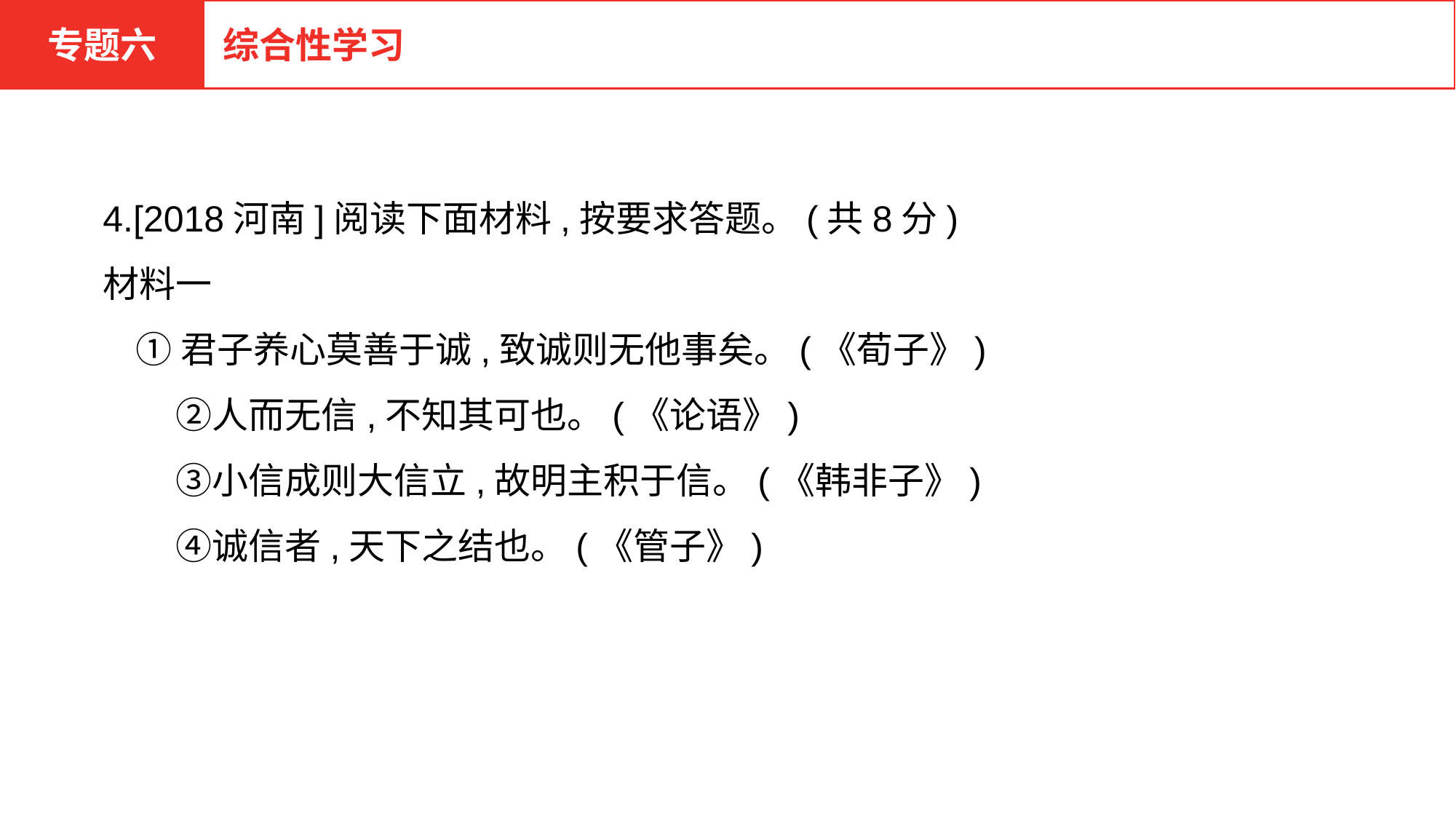

专题六
综合性学习
4.[2018河南]阅读下面材料,按要求答题。(共8分)
材料一
    ①君子养心莫善于诚,致诚则无他事矣。(《荀子》)
　　②人而无信,不知其可也。(《论语》)
　　③小信成则大信立,故明主积于信。(《韩非子》)
　　④诚信者,天下之结也。(《管子》)